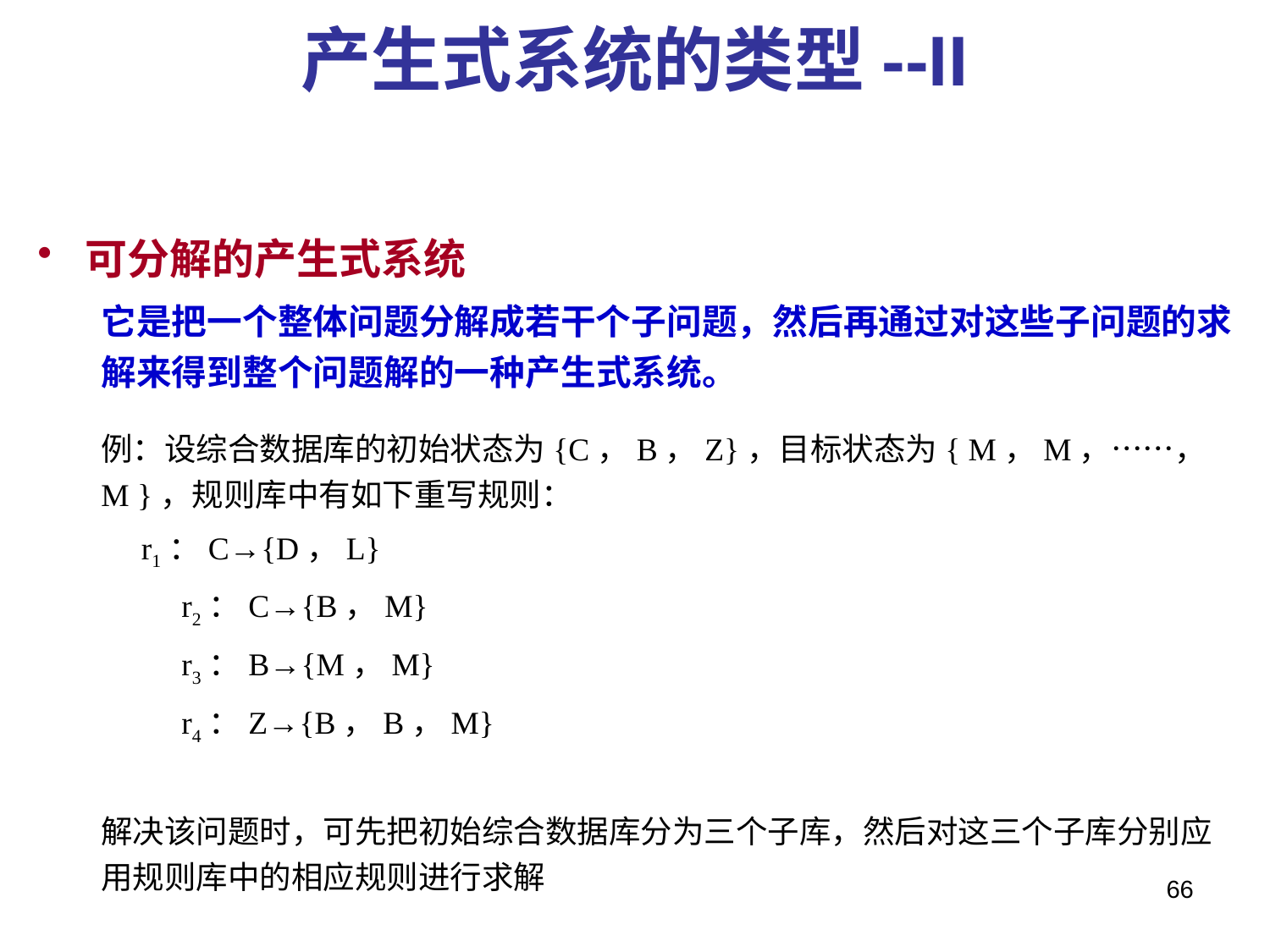

# 产生式系统的类型--II
可分解的产生式系统
它是把一个整体问题分解成若干个子问题，然后再通过对这些子问题的求解来得到整个问题解的一种产生式系统。

例：设综合数据库的初始状态为{C，B，Z}，目标状态为{ M，M，……，M }，规则库中有如下重写规则：
     r1：C→{D，L}
          r2：C→{B，M}
          r3：B→{M，M}
          r4：Z→{B，B，M}

解决该问题时，可先把初始综合数据库分为三个子库，然后对这三个子库分别应用规则库中的相应规则进行求解
66